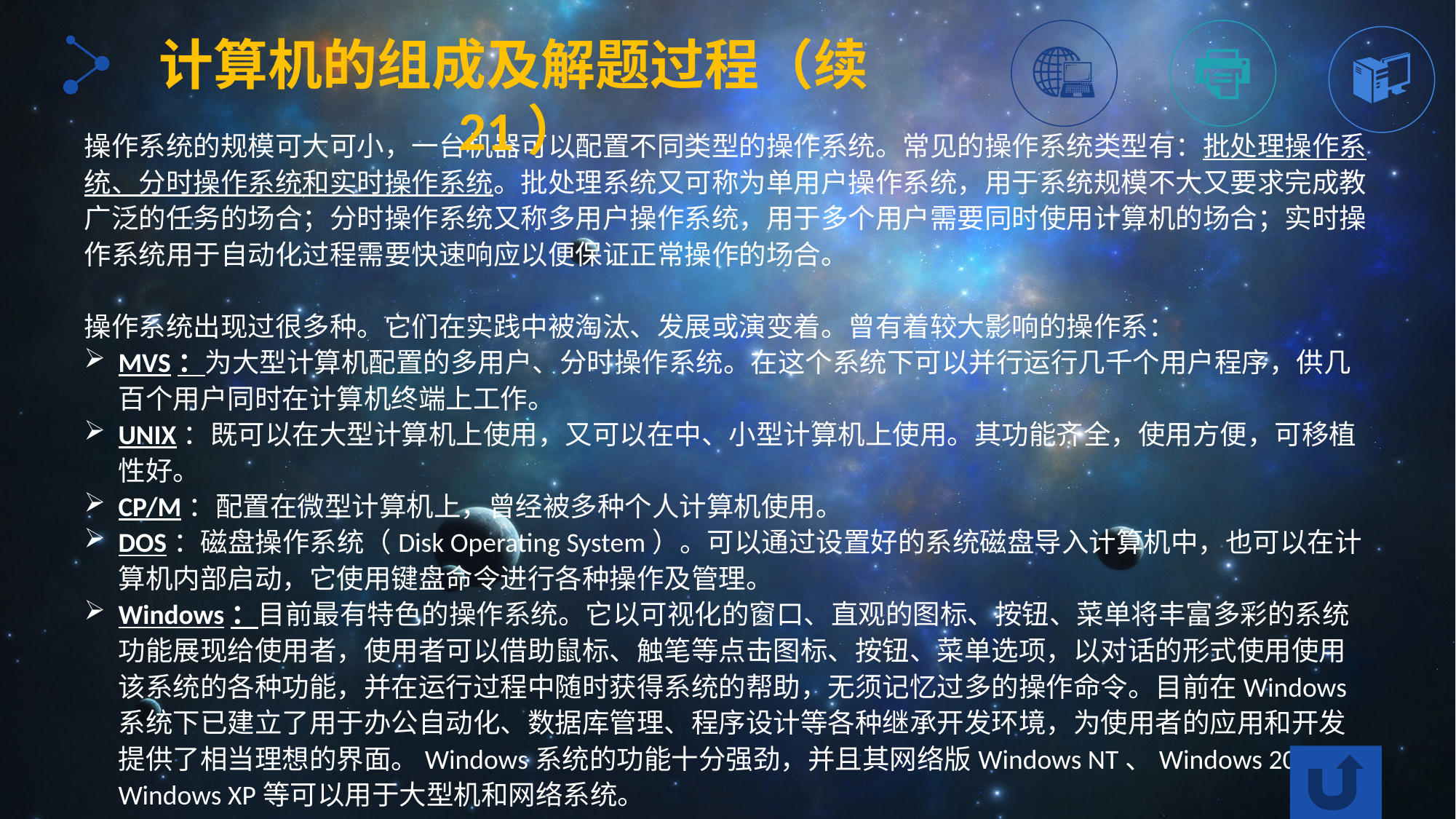

计算机的组成及解题过程（续21）

操作系统的规模可大可小，一台机器可以配置不同类型的操作系统。常见的操作系统类型有：批处理操作系统、分时操作系统和实时操作系统。批处理系统又可称为单用户操作系统，用于系统规模不大又要求完成教广泛的任务的场合；分时操作系统又称多用户操作系统，用于多个用户需要同时使用计算机的场合；实时操作系统用于自动化过程需要快速响应以便保证正常操作的场合。

操作系统出现过很多种。它们在实践中被淘汰、发展或演变着。曾有着较大影响的操作系：
MVS：为大型计算机配置的多用户、分时操作系统。在这个系统下可以并行运行几千个用户程序，供几百个用户同时在计算机终端上工作。
UNIX：既可以在大型计算机上使用，又可以在中、小型计算机上使用。其功能齐全，使用方便，可移植性好。
CP/M：配置在微型计算机上，曾经被多种个人计算机使用。
DOS：磁盘操作系统（Disk Operating System）。可以通过设置好的系统磁盘导入计算机中，也可以在计算机内部启动，它使用键盘命令进行各种操作及管理。
Windows：目前最有特色的操作系统。它以可视化的窗口、直观的图标、按钮、菜单将丰富多彩的系统功能展现给使用者，使用者可以借助鼠标、触笔等点击图标、按钮、菜单选项，以对话的形式使用使用该系统的各种功能，并在运行过程中随时获得系统的帮助，无须记忆过多的操作命令。目前在Windows系统下已建立了用于办公自动化、数据库管理、程序设计等各种继承开发环境，为使用者的应用和开发提供了相当理想的界面。Windows系统的功能十分强劲，并且其网络版Windows NT、Windows 2000、Windows XP等可以用于大型机和网络系统。